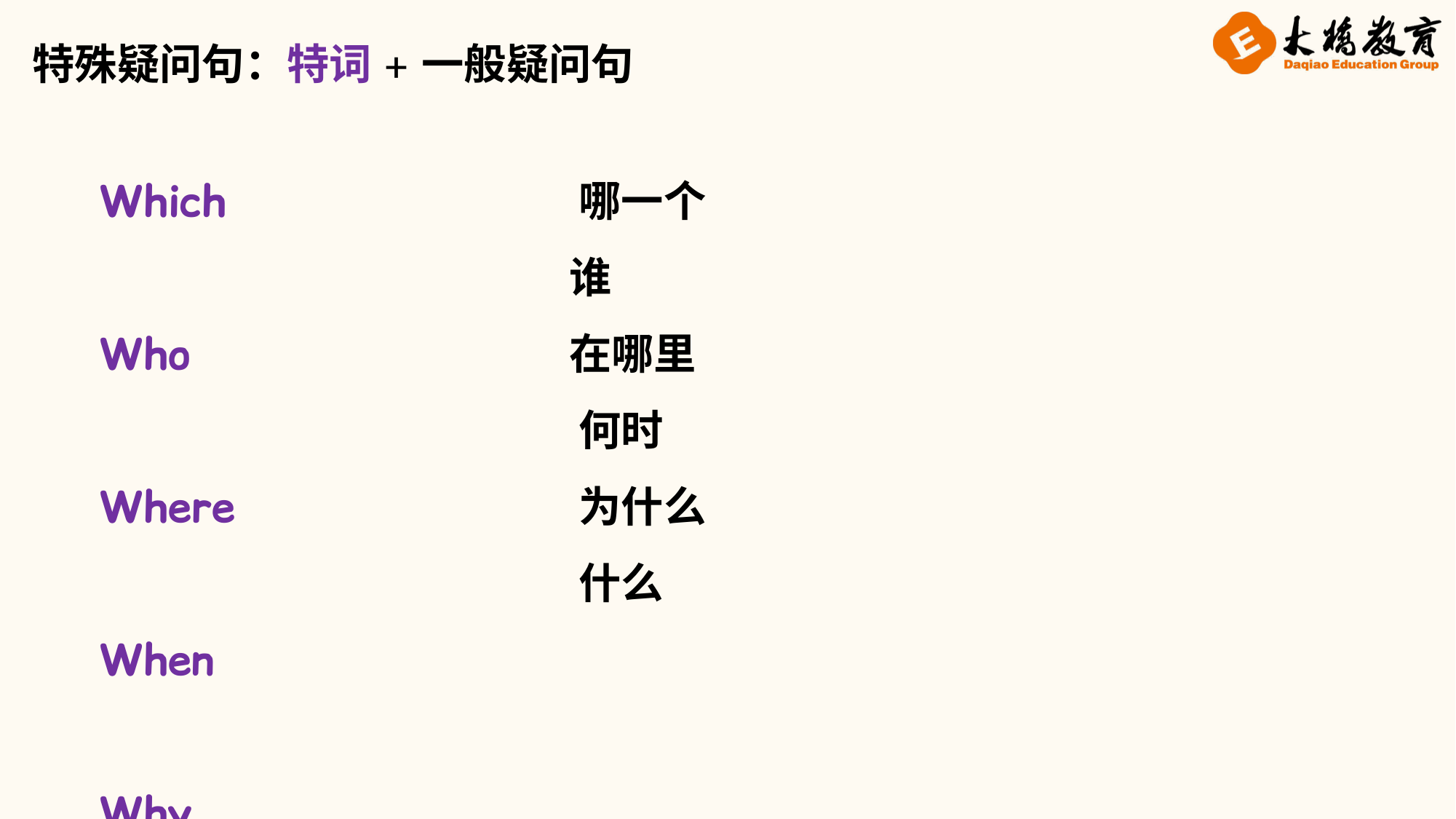

特殊疑问句：特词+一般疑问句
Which
Who
Where
When
Why
What
                          哪一个
                         谁
                         在哪里
                          何时
                          为什么
                          什么